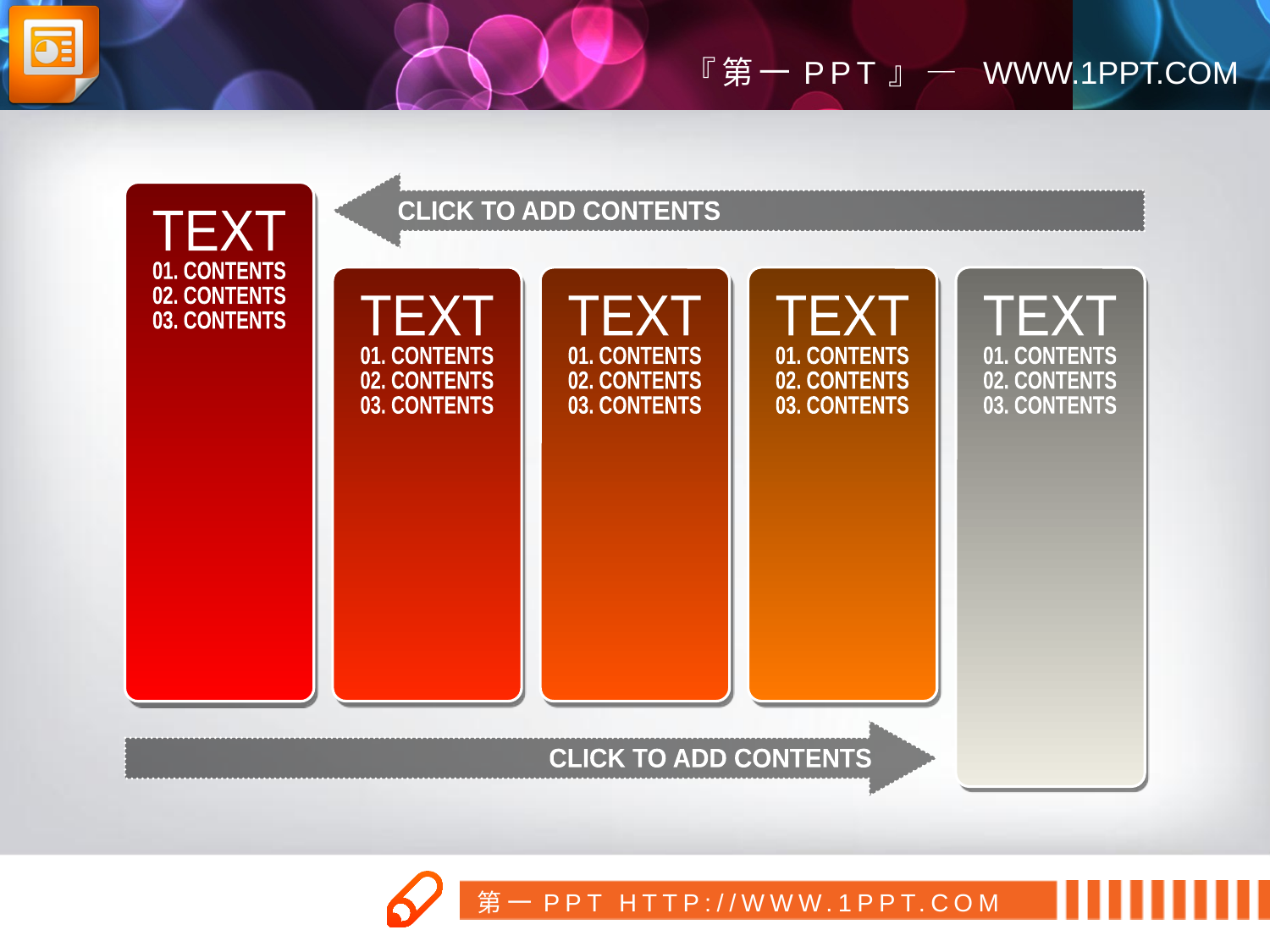

CLICK TO ADD CONTENTS
TEXT
01. CONTENTS
02. CONTENTS
03. CONTENTS

TEXT
01. CONTENTS
02. CONTENTS
03. CONTENTS
TEXT
01. CONTENTS
02. CONTENTS
03. CONTENTS
TEXT
01. CONTENTS
02. CONTENTS
03. CONTENTS
TEXT
01. CONTENTS
02. CONTENTS
03. CONTENTS

CLICK TO ADD CONTENTS
第一PPT模板网
www.1ppt.com